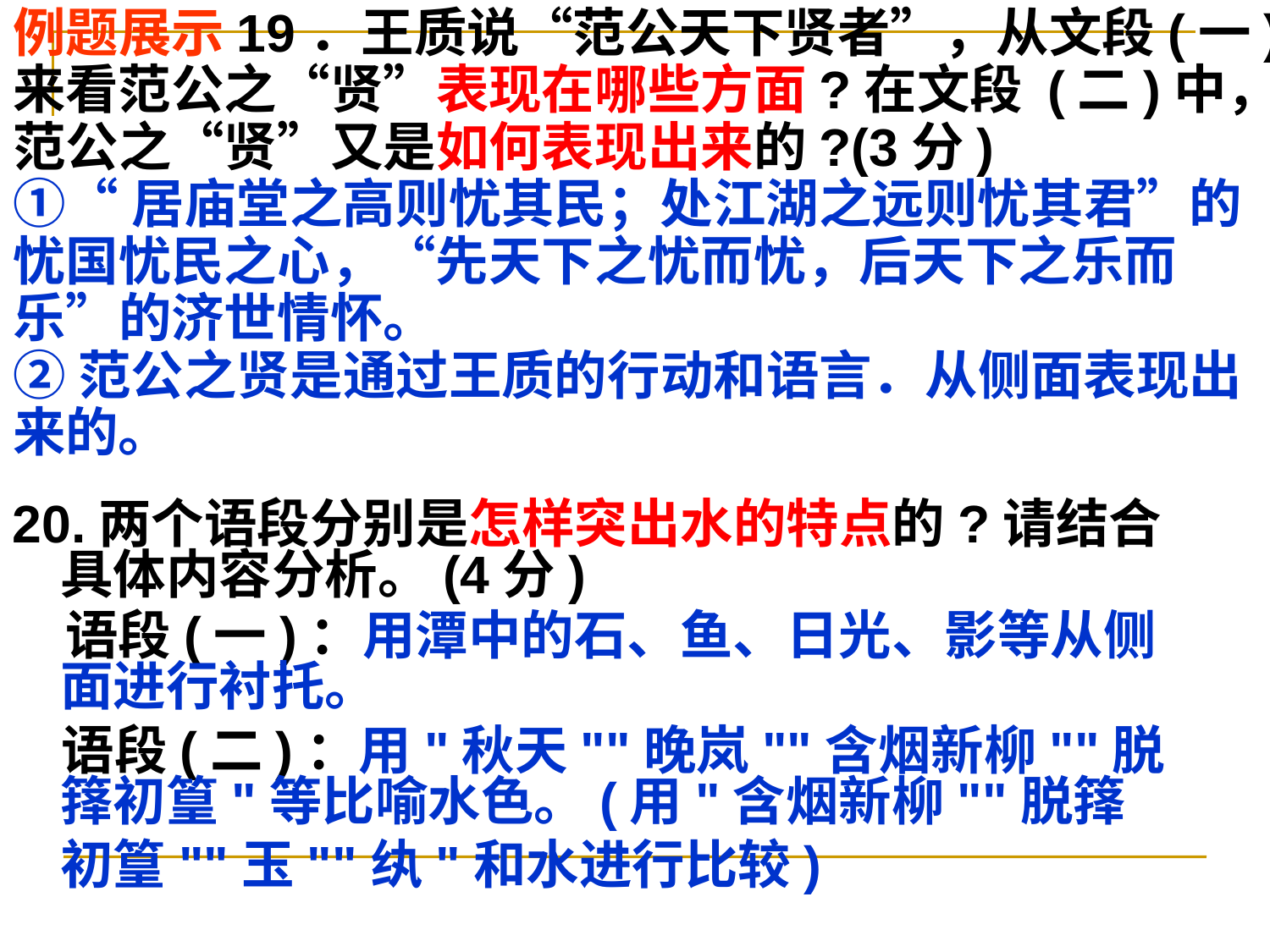

例题展示19．王质说“范公天下贤者”，从文段(一)来看范公之“贤”表现在哪些方面?在文段 (二)中，范公之“贤”又是如何表现出来的?(3分)
①“居庙堂之高则忧其民；处江湖之远则忧其君”的忧国忧民之心，“先天下之忧而忧，后天下之乐而乐”的济世情怀。
②范公之贤是通过王质的行动和语言．从侧面表现出来的。
20.两个语段分别是怎样突出水的特点的?请结合具体内容分析。(4分)
　语段(一)：用潭中的石、鱼、日光、影等从侧面进行衬托。
   语段(二)：用"秋天""晚岚""含烟新柳""脱箨初篁"等比喻水色。(用"含烟新柳""脱箨初篁""玉""纨"和水进行比较)